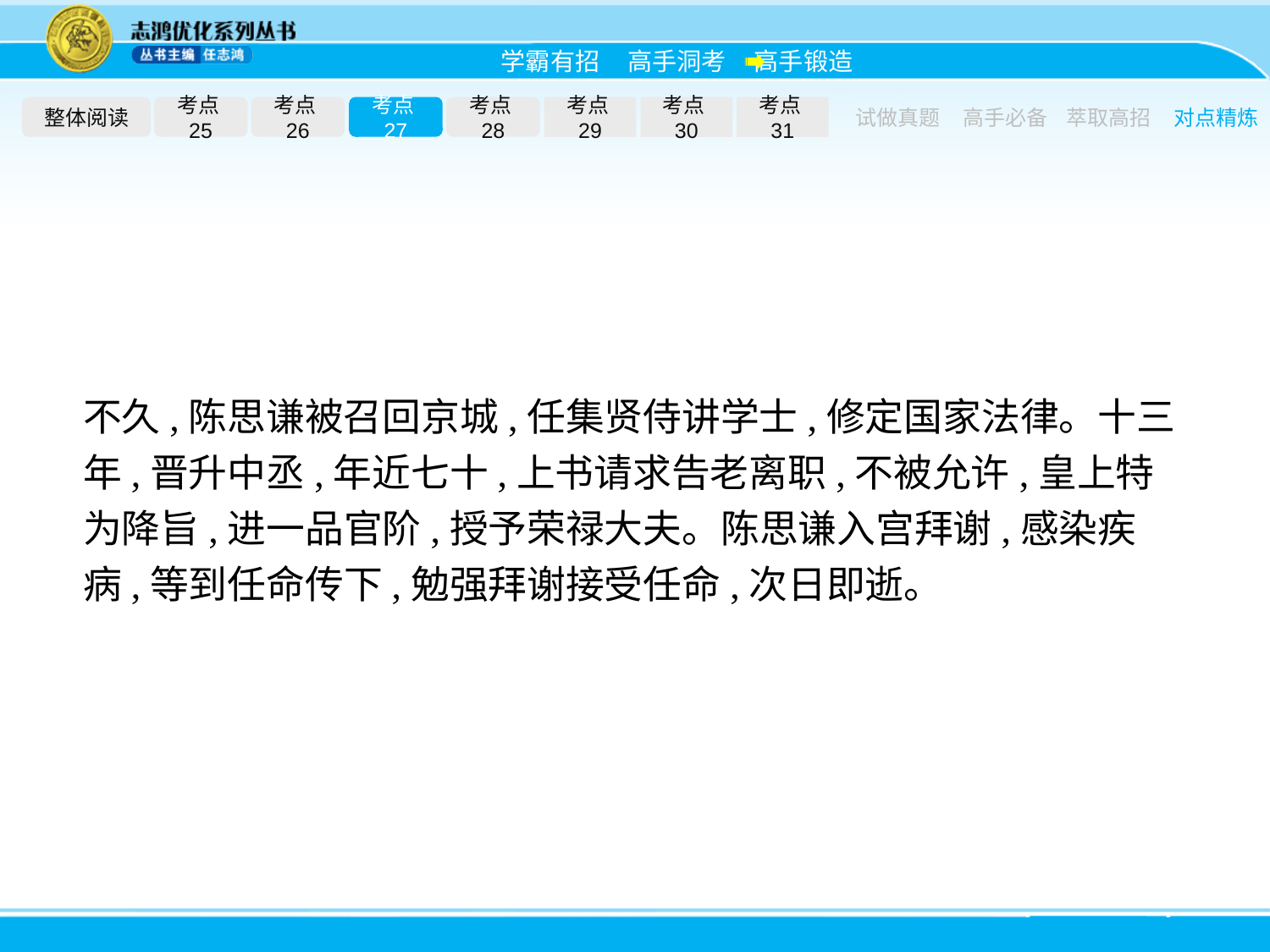

整体阅读
考点25
考点26
考点27
考点28
考点29
考点30
考点31
试做真题
高手必备
萃取高招
对点精炼
不久,陈思谦被召回京城,任集贤侍讲学士,修定国家法律。十三年,晋升中丞,年近七十,上书请求告老离职,不被允许,皇上特为降旨,进一品官阶,授予荣禄大夫。陈思谦入宫拜谢,感染疾病,等到任命传下,勉强拜谢接受任命,次日即逝。